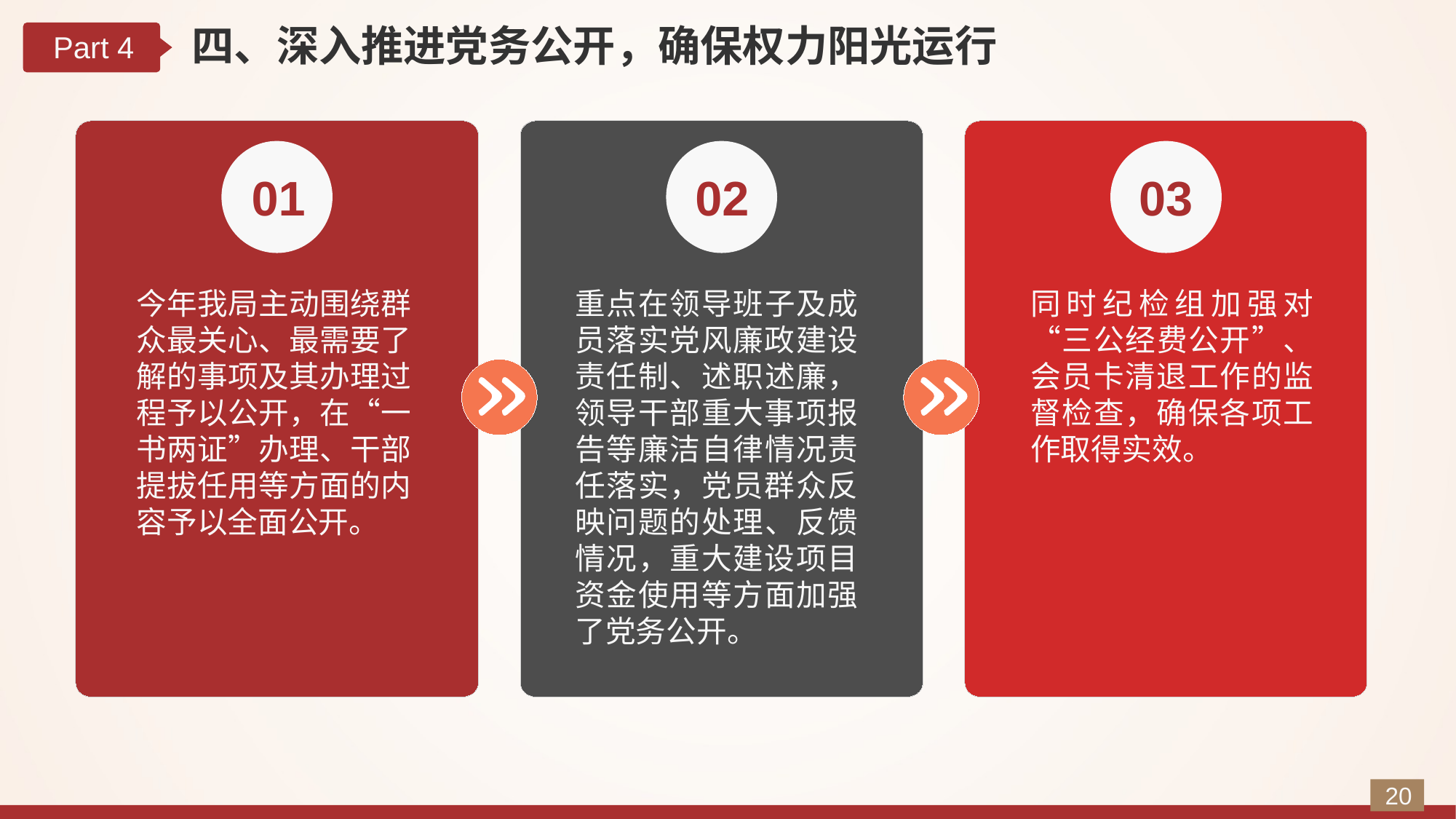

四、深入推进党务公开，确保权力阳光运行
Part 4

01

02

03
今年我局主动围绕群众最关心、最需要了解的事项及其办理过程予以公开，在“一书两证”办理、干部提拔任用等方面的内容予以全面公开。
重点在领导班子及成员落实党风廉政建设责任制、述职述廉，领导干部重大事项报告等廉洁自律情况责任落实，党员群众反映问题的处理、反馈情况，重大建设项目资金使用等方面加强了党务公开。
同时纪检组加强对“三公经费公开”、会员卡清退工作的监督检查，确保各项工作取得实效。